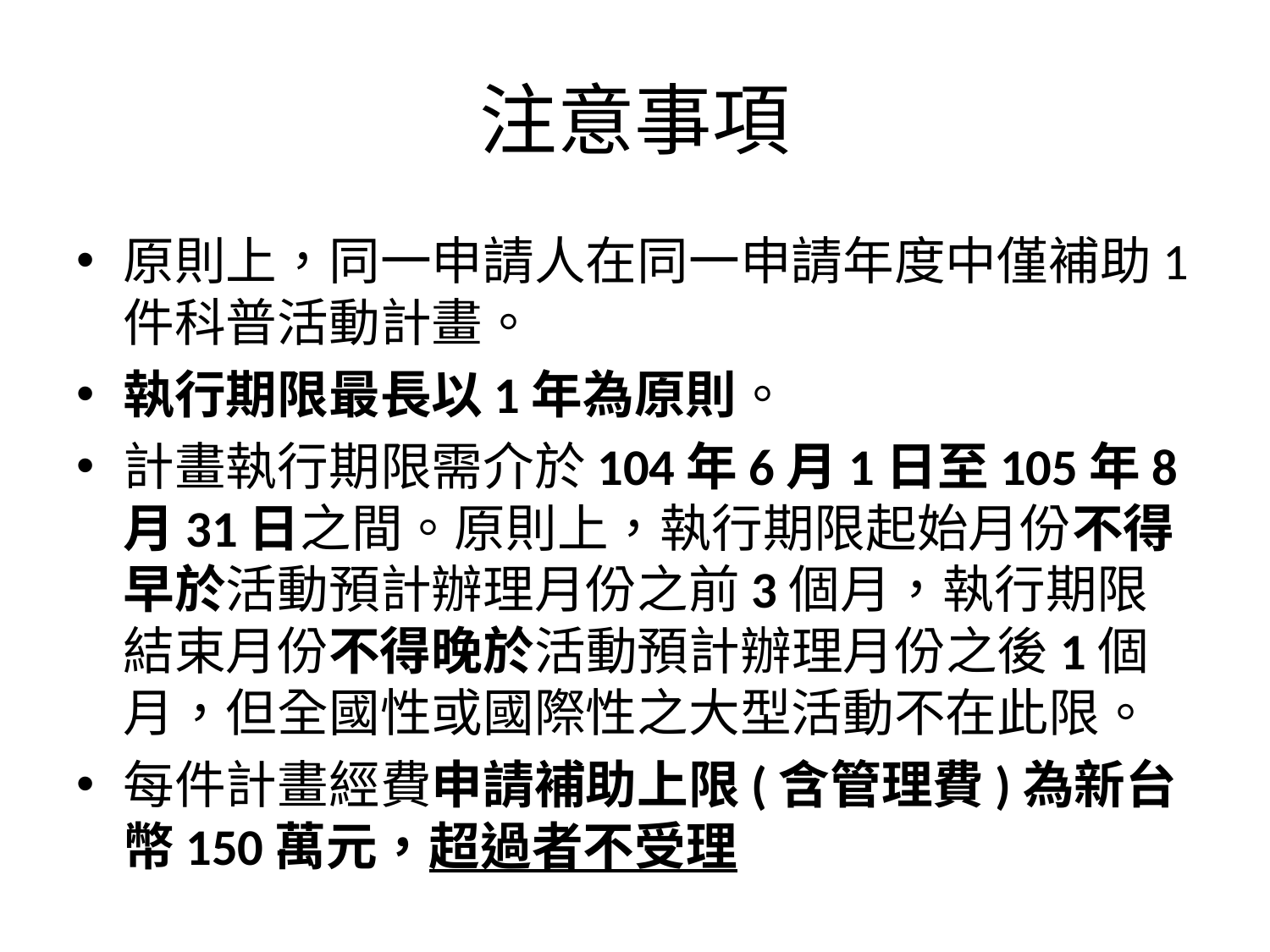

# 注意事項
原則上，同一申請人在同一申請年度中僅補助1件科普活動計畫。
執行期限最長以1年為原則。
計畫執行期限需介於104年6月1日至105年8月31日之間。原則上，執行期限起始月份不得早於活動預計辦理月份之前3個月，執行期限結束月份不得晚於活動預計辦理月份之後1個月，但全國性或國際性之大型活動不在此限。
每件計畫經費申請補助上限(含管理費)為新台幣150萬元，超過者不受理